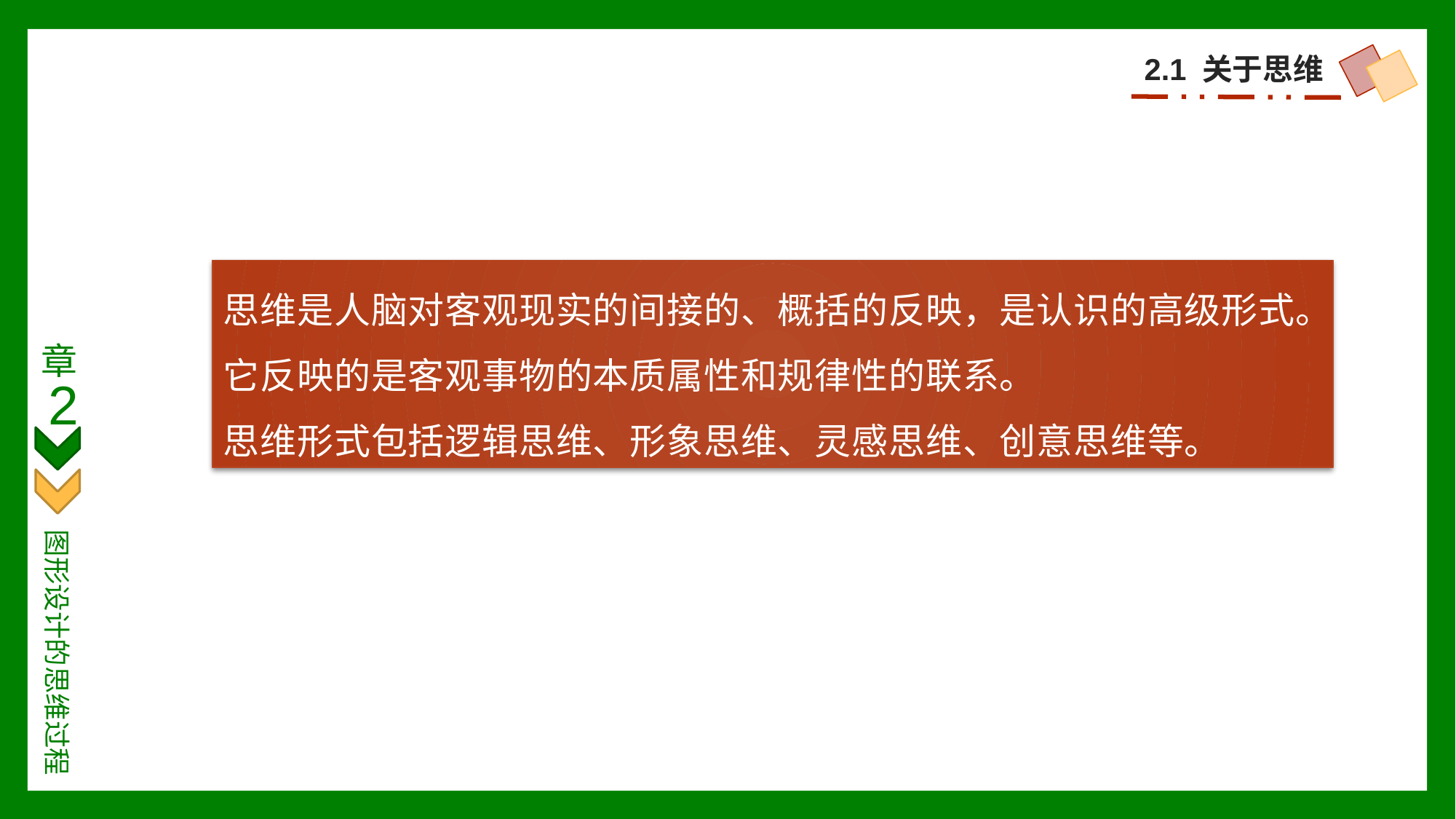

2.1 关于思维

思维是人脑对客观现实的间接的、概括的反映，是认识的高级形式。
它反映的是客观事物的本质属性和规律性的联系。
思维形式包括逻辑思维、形象思维、灵感思维、创意思维等。
章
2

图形设计的思维过程